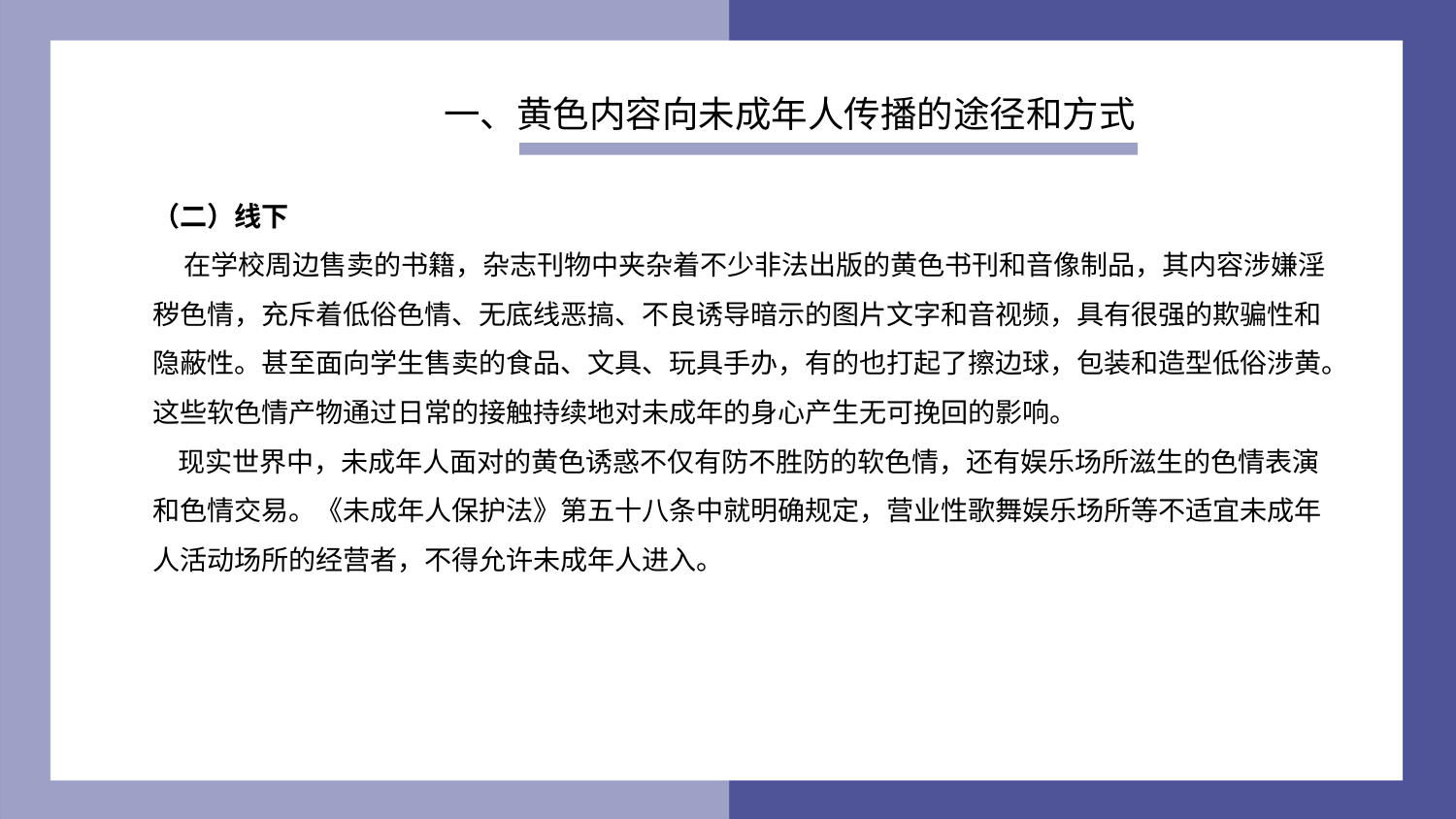

一、黄色内容向未成年人传播的途径和方式

（二）线下
    在学校周边售卖的书籍，杂志刊物中夹杂着不少非法出版的黄色书刊和音像制品，其内容涉嫌淫秽色情，充斥着低俗色情、无底线恶搞、不良诱导暗示的图片文字和音视频，具有很强的欺骗性和隐蔽性。甚至面向学生售卖的食品、文具、玩具手办，有的也打起了擦边球，包装和造型低俗涉黄。这些软色情产物通过日常的接触持续地对未成年的身心产生无可挽回的影响。
   现实世界中，未成年人面对的黄色诱惑不仅有防不胜防的软色情，还有娱乐场所滋生的色情表演和色情交易。《未成年人保护法》第五十八条中就明确规定，营业性歌舞娱乐场所等不适宜未成年人活动场所的经营者，不得允许未成年人进入。